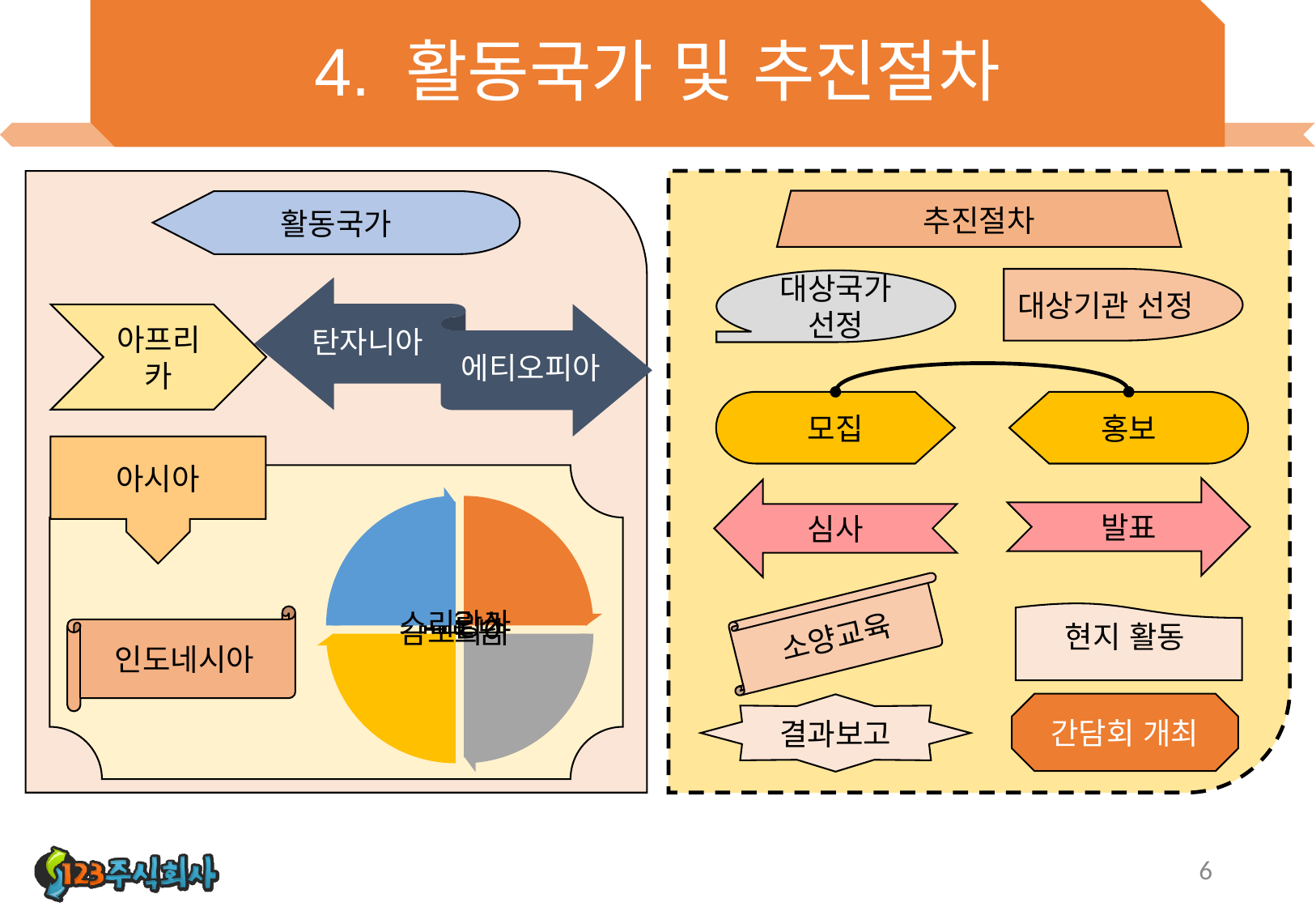

# 4. 활동국가 및 추진절차

추진절차
활동국가
대상기관 선정
대상국가 선정
탄자니아
에티오피아
아프리카
모집
홍보
아시아

발표
심사
라오스
베트남
캄보디아
스리랑카
소양교육

인도네시아
현지 활동
간담회 개최
결과보고
6